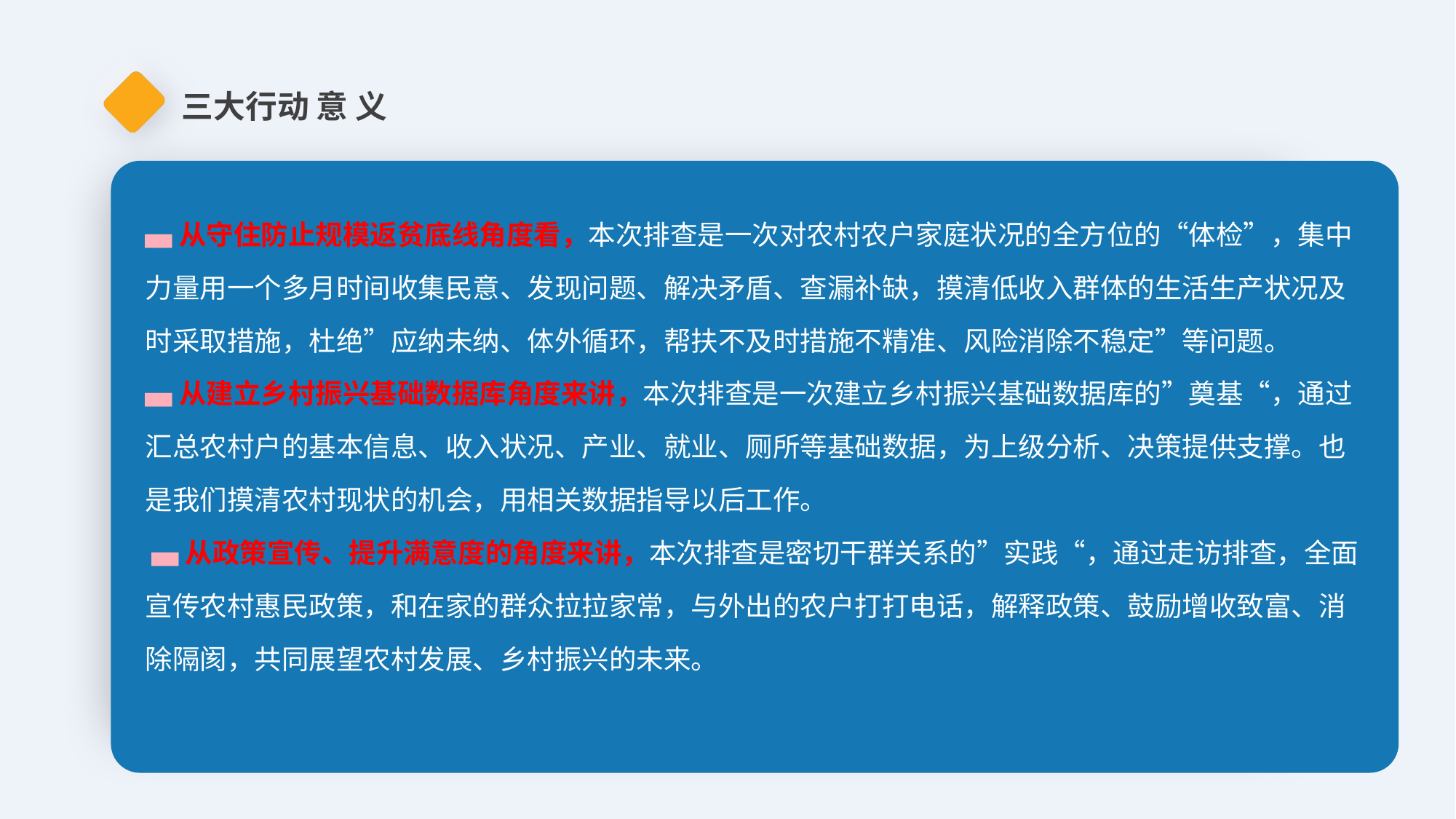

三大行动 意 义

▄从守住防止规模返贫底线角度看，本次排查是一次对农村农户家庭状况的全方位的“体检”，集中力量用一个多月时间收集民意、发现问题、解决矛盾、查漏补缺，摸清低收入群体的生活生产状况及时采取措施，杜绝”应纳未纳、体外循环，帮扶不及时措施不精准、风险消除不稳定”等问题。
▄从建立乡村振兴基础数据库角度来讲，本次排查是一次建立乡村振兴基础数据库的”奠基“，通过汇总农村户的基本信息、收入状况、产业、就业、厕所等基础数据，为上级分析、决策提供支撑。也是我们摸清农村现状的机会，用相关数据指导以后工作。
 ▄从政策宣传、提升满意度的角度来讲，本次排查是密切干群关系的”实践“，通过走访排查，全面宣传农村惠民政策，和在家的群众拉拉家常，与外出的农户打打电话，解释政策、鼓励增收致富、消除隔阂，共同展望农村发展、乡村振兴的未来。